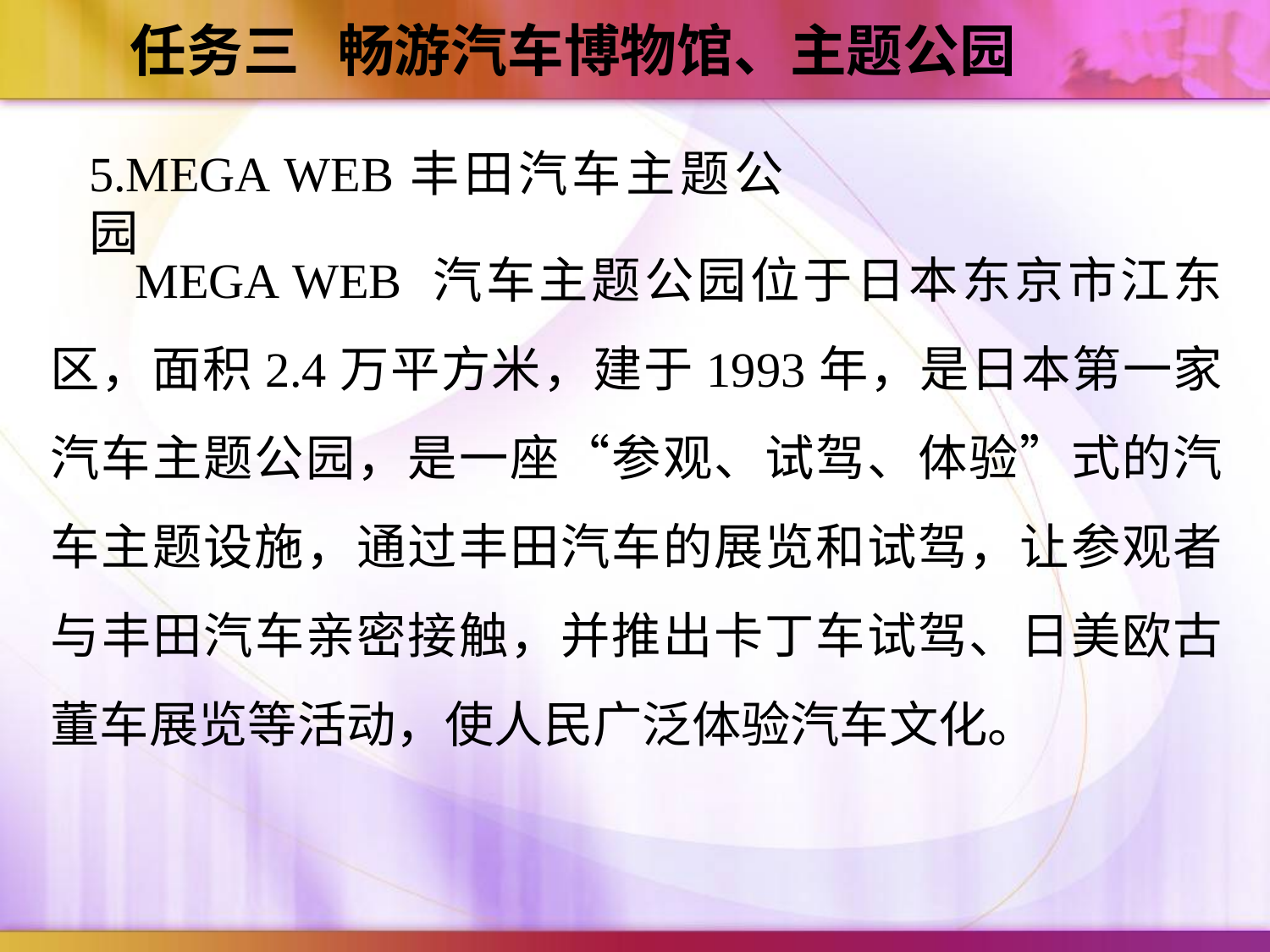

任务三   畅游汽车博物馆、主题公园
5.MEGA WEB丰田汽车主题公园
   MEGA WEB 汽车主题公园位于日本东京市江东区，面积2.4万平方米，建于1993年，是日本第一家汽车主题公园，是一座“参观、试驾、体验”式的汽车主题设施，通过丰田汽车的展览和试驾，让参观者与丰田汽车亲密接触，并推出卡丁车试驾、日美欧古董车展览等活动，使人民广泛体验汽车文化。